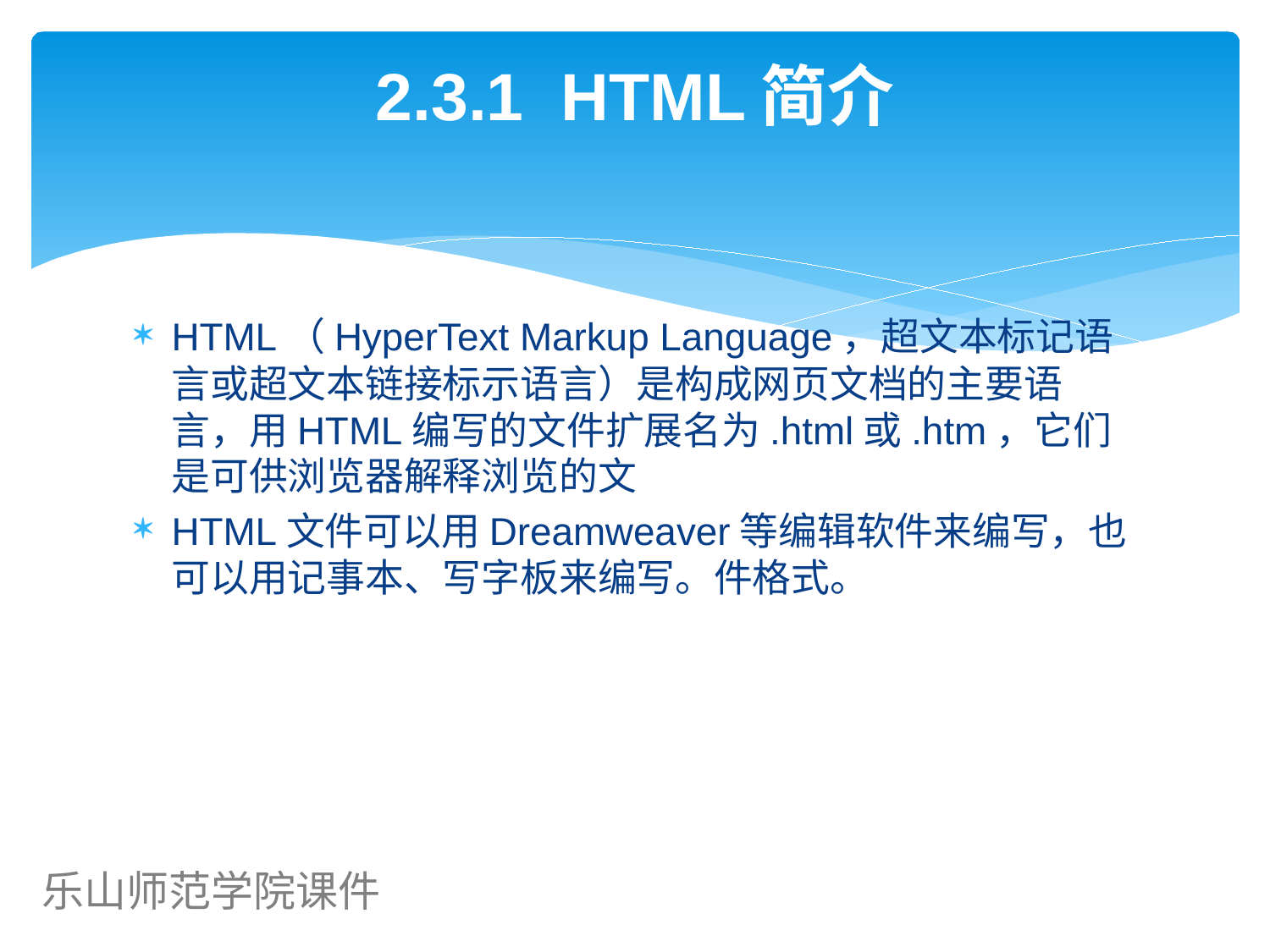

# 2.3.1  HTML简介
HTML（HyperText Markup Language，超文本标记语言或超文本链接标示语言）是构成网页文档的主要语言，用HTML编写的文件扩展名为.html或.htm，它们是可供浏览器解释浏览的文
HTML文件可以用Dreamweaver等编辑软件来编写，也可以用记事本、写字板来编写。件格式。